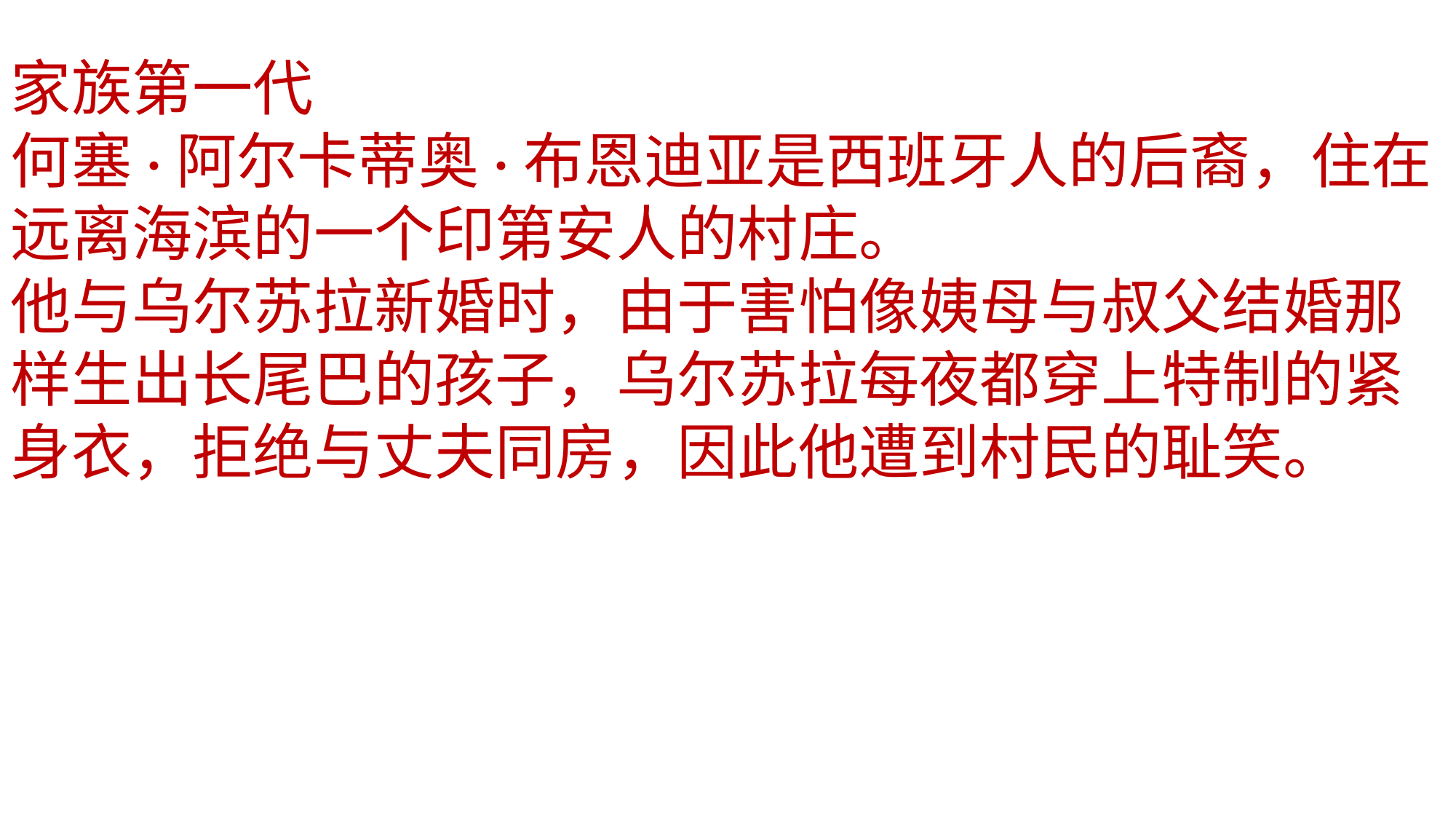

家族第一代
何塞·阿尔卡蒂奥·布恩迪亚是西班牙人的后裔，住在远离海滨的一个印第安人的村庄。
他与乌尔苏拉新婚时，由于害怕像姨母与叔父结婚那样生出长尾巴的孩子，乌尔苏拉每夜都穿上特制的紧身衣，拒绝与丈夫同房，因此他遭到村民的耻笑。